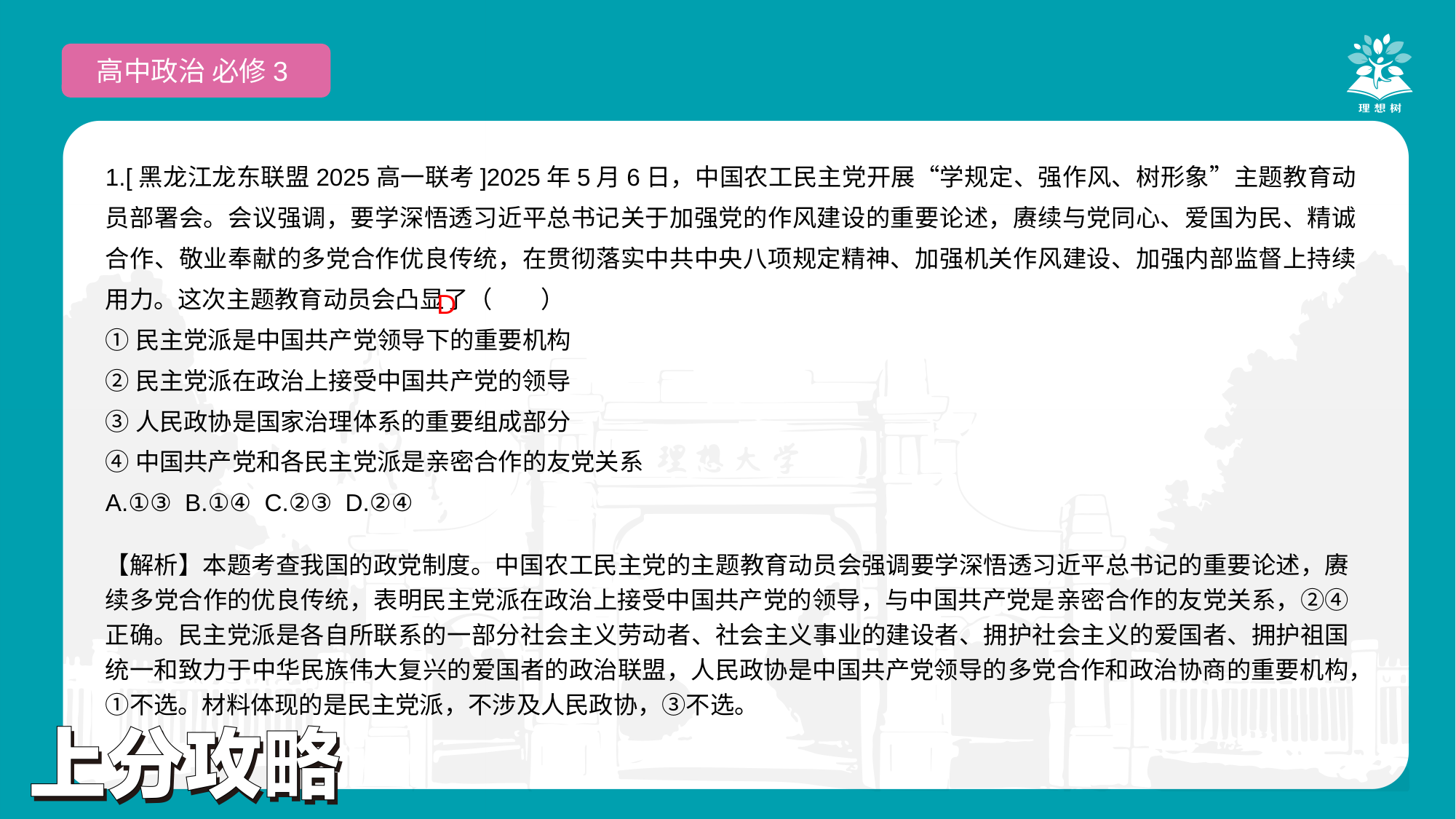

高中政治 必修3
1.[黑龙江龙东联盟2025高一联考]2025年5月6日，中国农工民主党开展“学规定、强作风、树形象”主题教育动员部署会。会议强调，要学深悟透习近平总书记关于加强党的作风建设的重要论述，赓续与党同心、爱国为民、精诚合作、敬业奉献的多党合作优良传统，在贯彻落实中共中央八项规定精神、加强机关作风建设、加强内部监督上持续用力。这次主题教育动员会凸显了（　　）
①民主党派是中国共产党领导下的重要机构
②民主党派在政治上接受中国共产党的领导
③人民政协是国家治理体系的重要组成部分
④中国共产党和各民主党派是亲密合作的友党关系
A.①③  B.①④  C.②③  D.②④
 D
【解析】本题考查我国的政党制度。中国农工民主党的主题教育动员会强调要学深悟透习近平总书记的重要论述，赓续多党合作的优良传统，表明民主党派在政治上接受中国共产党的领导，与中国共产党是亲密合作的友党关系，②④正确。民主党派是各自所联系的一部分社会主义劳动者、社会主义事业的建设者、拥护社会主义的爱国者、拥护祖国统一和致力于中华民族伟大复兴的爱国者的政治联盟，人民政协是中国共产党领导的多党合作和政治协商的重要机构，①不选。材料体现的是民主党派，不涉及人民政协，③不选。